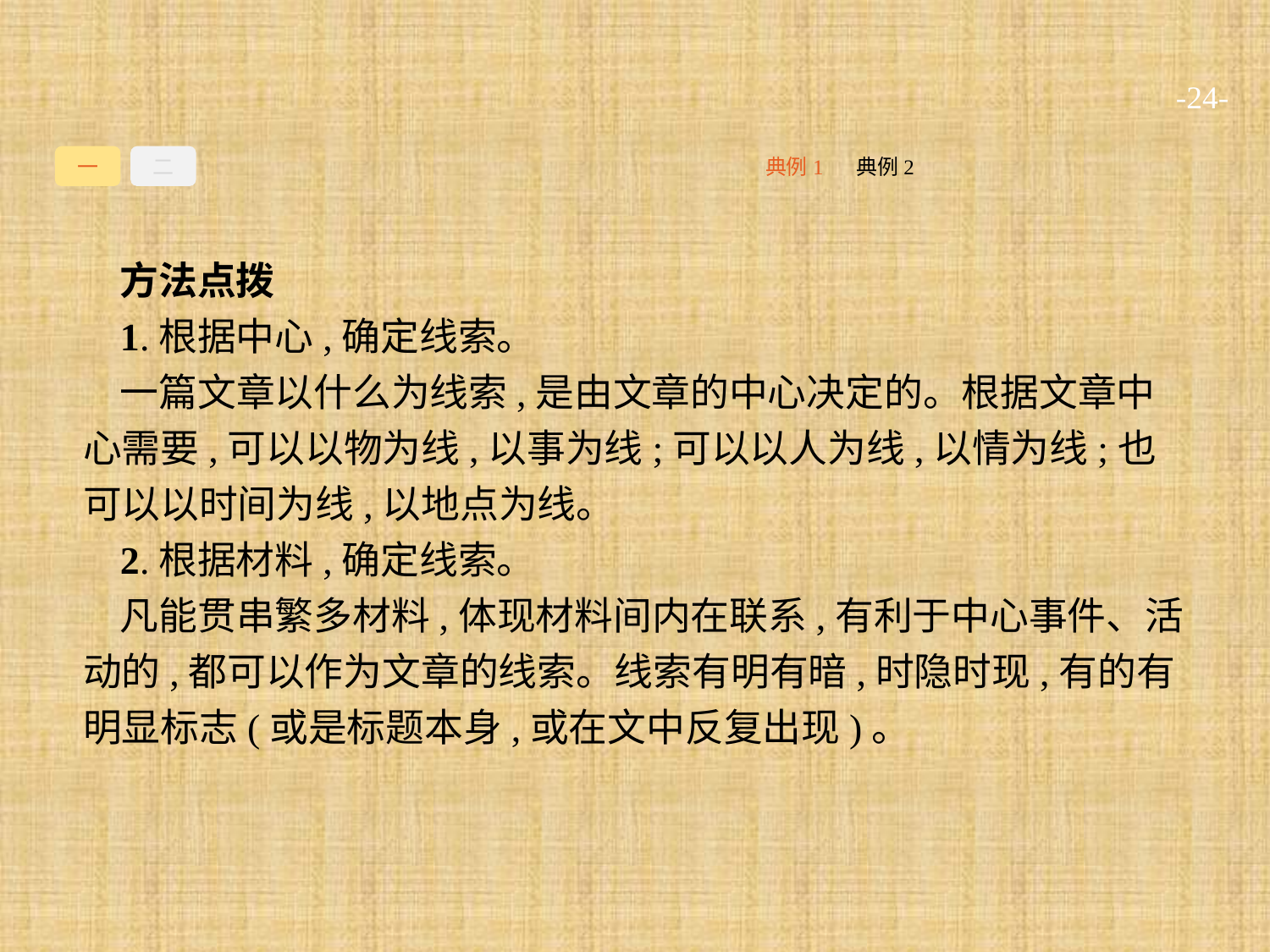

-24-
一
二
典例2
典例1
方法点拨
1.根据中心,确定线索。
一篇文章以什么为线索,是由文章的中心决定的。根据文章中心需要,可以以物为线,以事为线;可以以人为线,以情为线;也可以以时间为线,以地点为线。
2.根据材料,确定线索。
凡能贯串繁多材料,体现材料间内在联系,有利于中心事件、活动的,都可以作为文章的线索。线索有明有暗,时隐时现,有的有明显标志(或是标题本身,或在文中反复出现)。